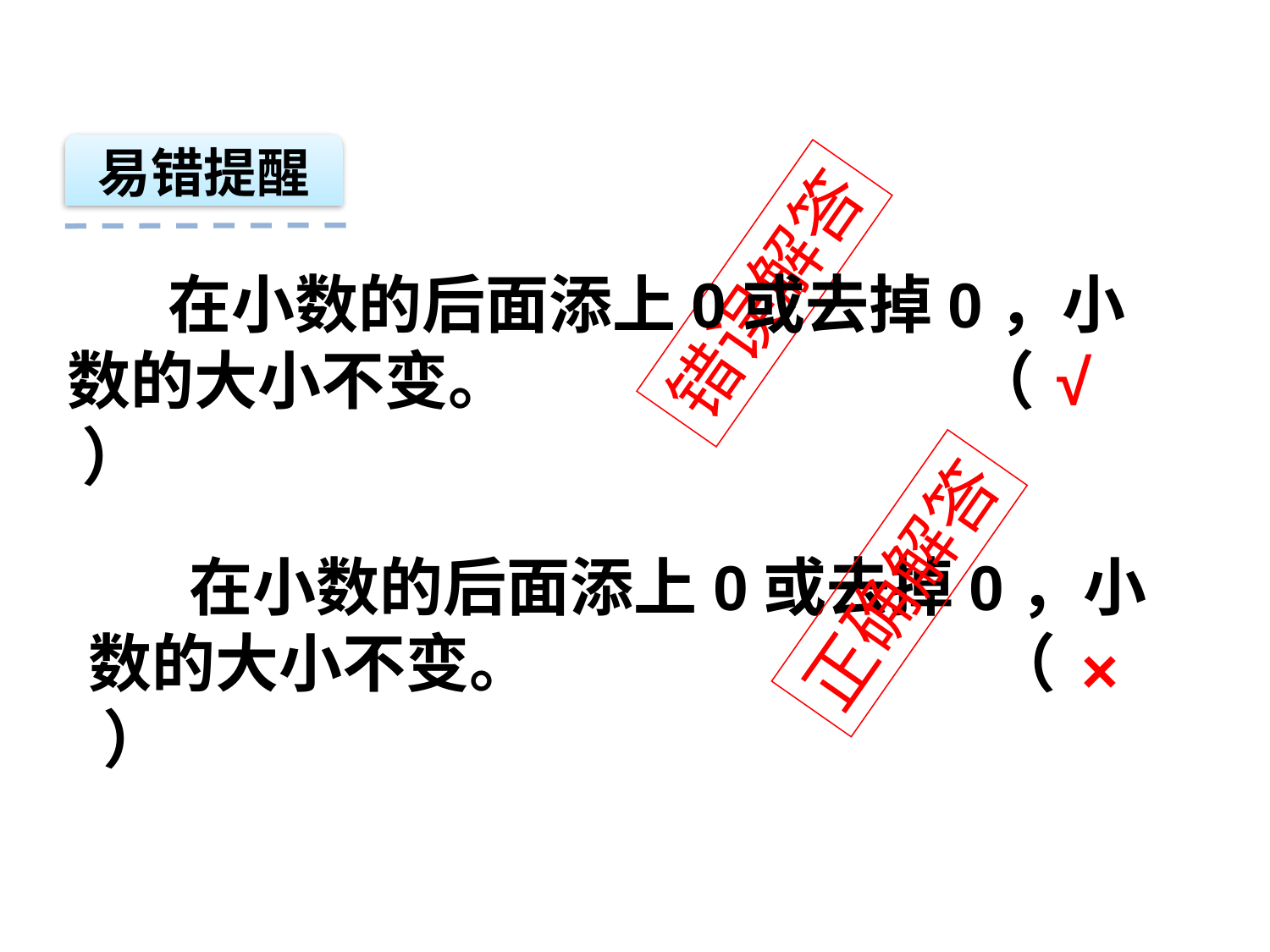

易错提醒
错误解答
      在小数的后面添上0或去掉0，小数的大小不变。                                （       ）
√
正确解答
      在小数的后面添上0或去掉0，小数的大小不变。                                （       ）
×